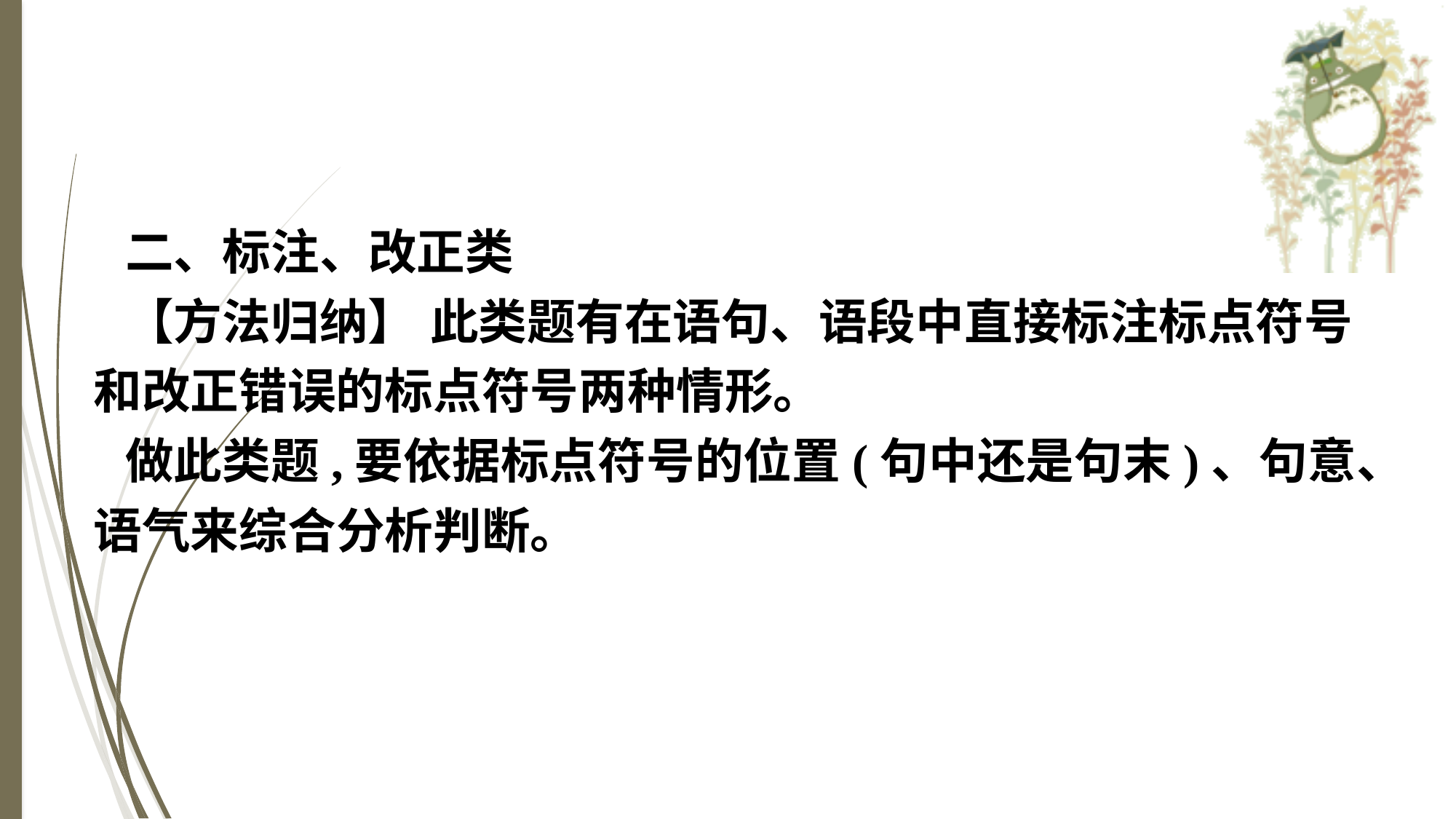

二、标注、改正类
【方法归纳】 此类题有在语句、语段中直接标注标点符号和改正错误的标点符号两种情形。
做此类题,要依据标点符号的位置(句中还是句末)、句意、语气来综合分析判断。